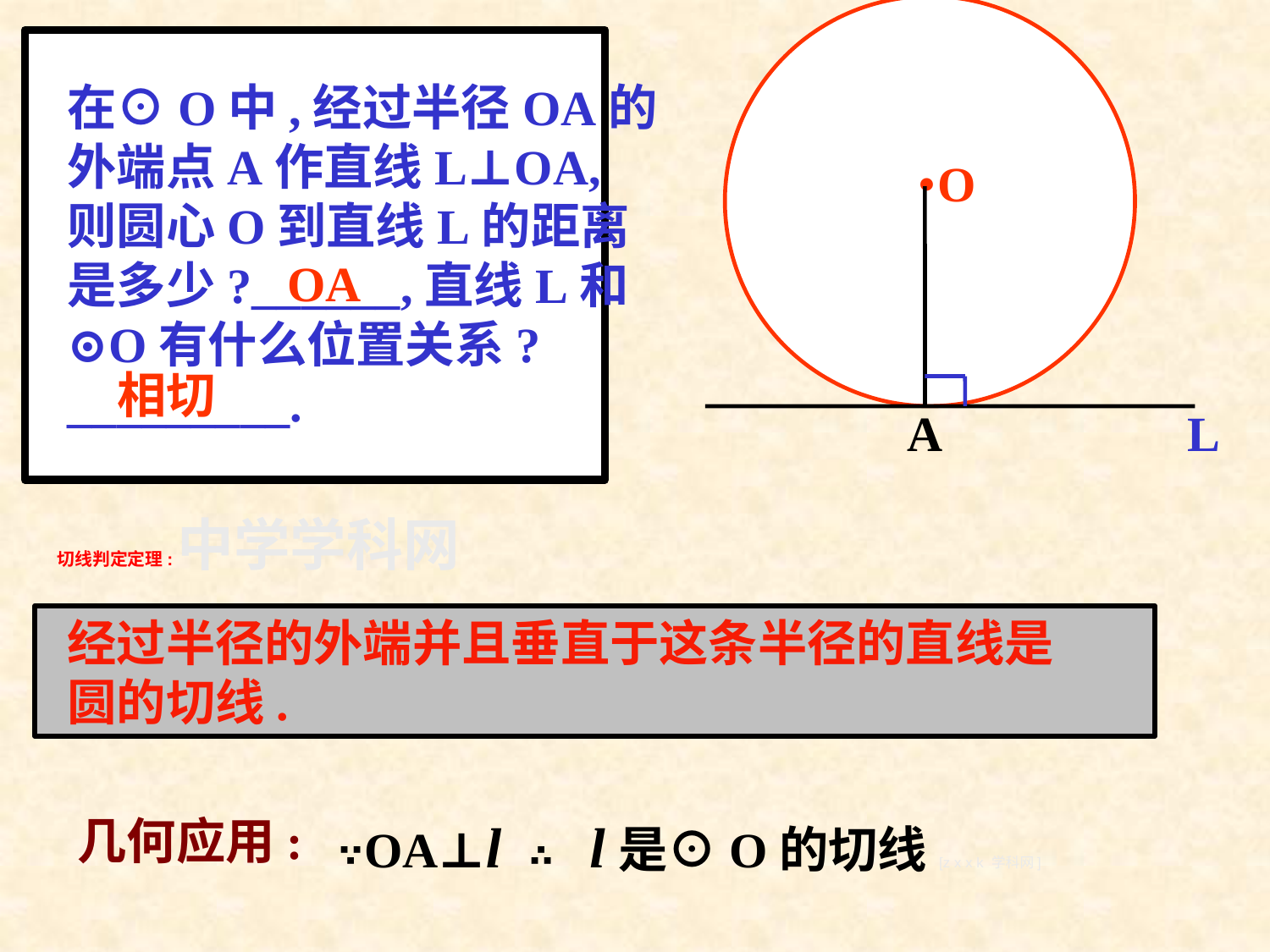

在⊙O中,经过半径OA的
外端点A作直线L⊥OA,
则圆心O到直线L的距离
是多少?______,直线L和
⊙O有什么位置关系?
_________.
.
O

OA
相切

A
L

切线判定定理:中学学科网

经过半径的外端并且垂直于这条半径的直线是
圆的切线.
几何应用:
∵OA⊥l  ∴ l是⊙O的切线[z x x k 学科网]